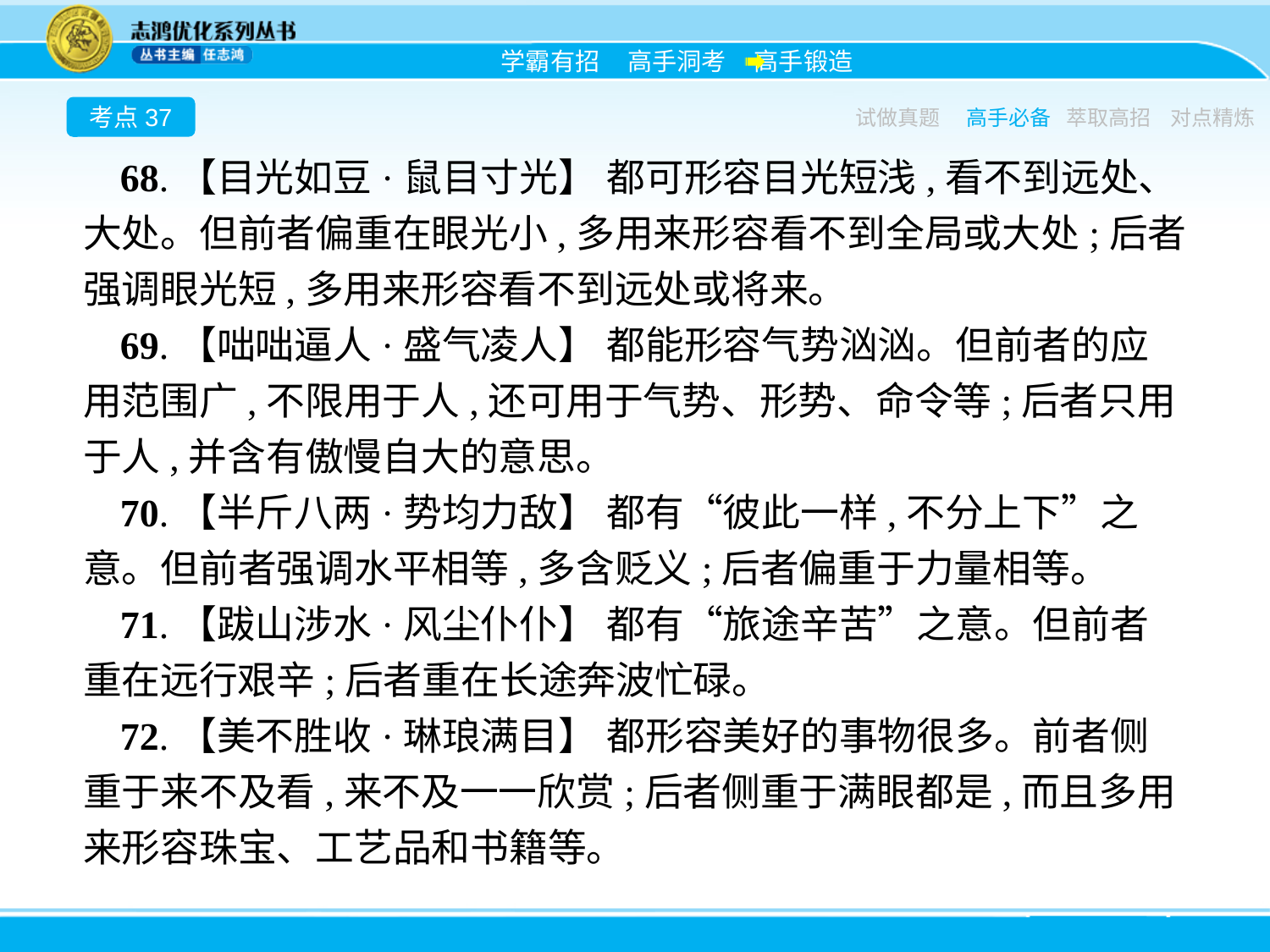

考点37
试做真题
高手必备
萃取高招
对点精炼
68.【目光如豆·鼠目寸光】 都可形容目光短浅,看不到远处、大处。但前者偏重在眼光小,多用来形容看不到全局或大处;后者强调眼光短,多用来形容看不到远处或将来。
69.【咄咄逼人·盛气凌人】 都能形容气势汹汹。但前者的应用范围广,不限用于人,还可用于气势、形势、命令等;后者只用于人,并含有傲慢自大的意思。
70.【半斤八两·势均力敌】 都有“彼此一样,不分上下”之意。但前者强调水平相等,多含贬义;后者偏重于力量相等。
71.【跋山涉水·风尘仆仆】 都有“旅途辛苦”之意。但前者重在远行艰辛;后者重在长途奔波忙碌。
72.【美不胜收·琳琅满目】 都形容美好的事物很多。前者侧重于来不及看,来不及一一欣赏;后者侧重于满眼都是,而且多用来形容珠宝、工艺品和书籍等。